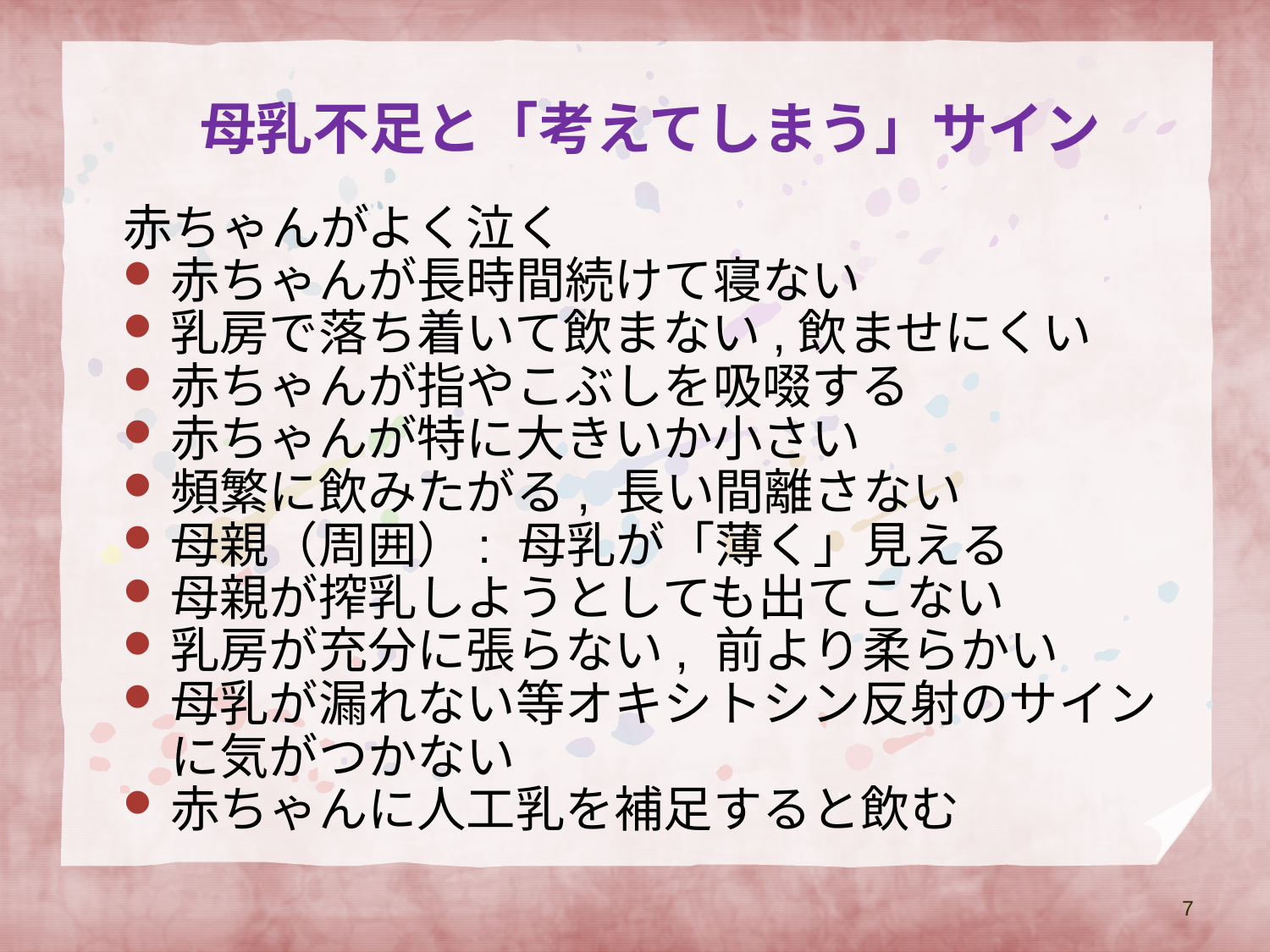

# 母乳不足と「考えてしまう」サイン
赤ちゃんがよく泣く
赤ちゃんが長時間続けて寝ない
乳房で落ち着いて飲まない,飲ませにくい
赤ちゃんが指やこぶしを吸啜する
赤ちゃんが特に大きいか小さい
頻繁に飲みたがる, 長い間離さない
母親（周囲）: 母乳が「薄く」見える
母親が搾乳しようとしても出てこない
乳房が充分に張らない, 前より柔らかい
母乳が漏れない等オキシトシン反射のサインに気がつかない
赤ちゃんに人工乳を補足すると飲む
7